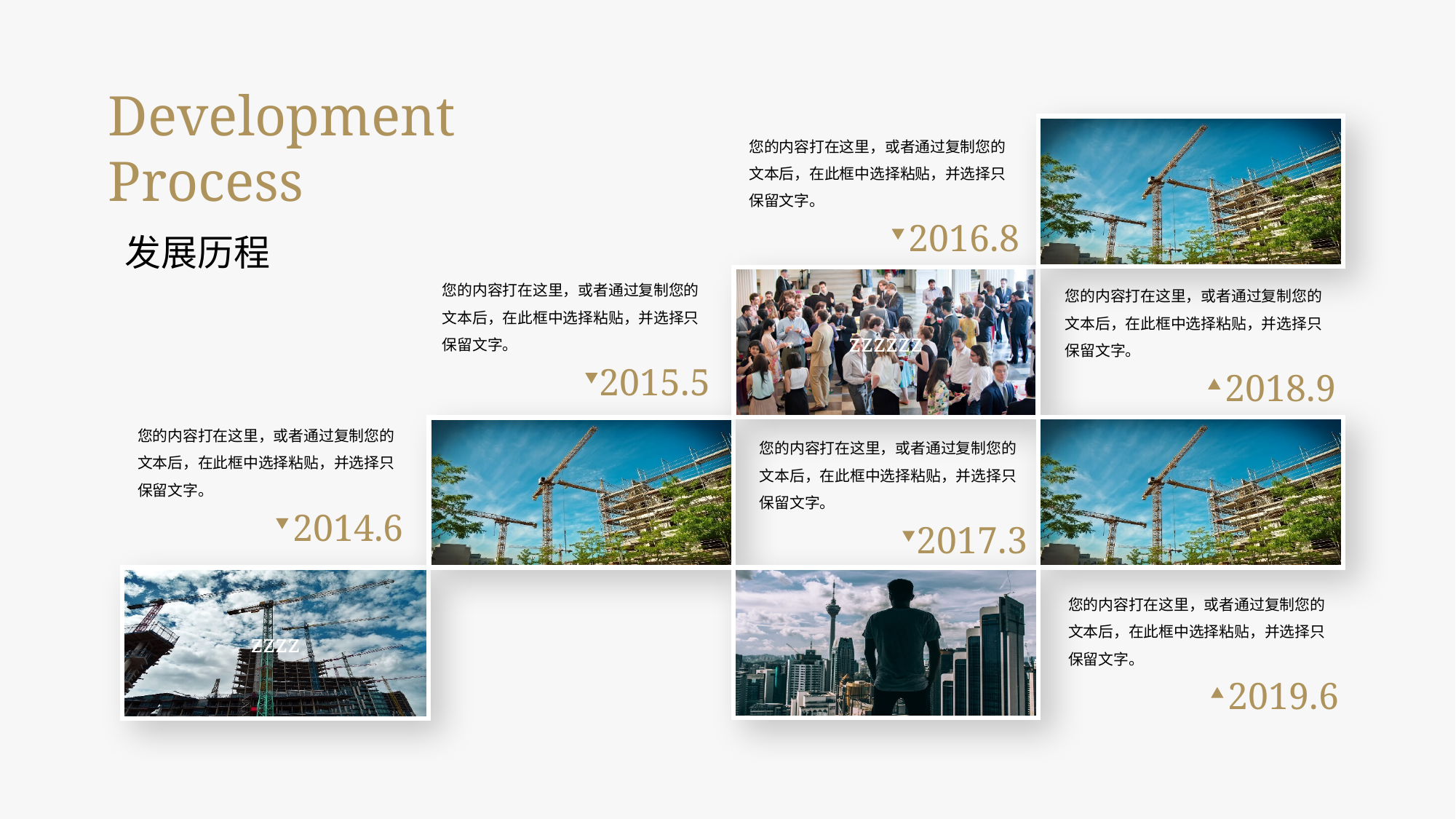

Development
Process

您的内容打在这里，或者通过复制您的文本后，在此框中选择粘贴，并选择只保留文字。
2016.8
发展历程

您的内容打在这里，或者通过复制您的文本后，在此框中选择粘贴，并选择只保留文字。
zzzzzz
您的内容打在这里，或者通过复制您的文本后，在此框中选择粘贴，并选择只保留文字。
2015.5
2018.9

您的内容打在这里，或者通过复制您的文本后，在此框中选择粘贴，并选择只保留文字。

您的内容打在这里，或者通过复制您的文本后，在此框中选择粘贴，并选择只保留文字。
2014.6
2017.3

zzzz
您的内容打在这里，或者通过复制您的文本后，在此框中选择粘贴，并选择只保留文字。
2019.6